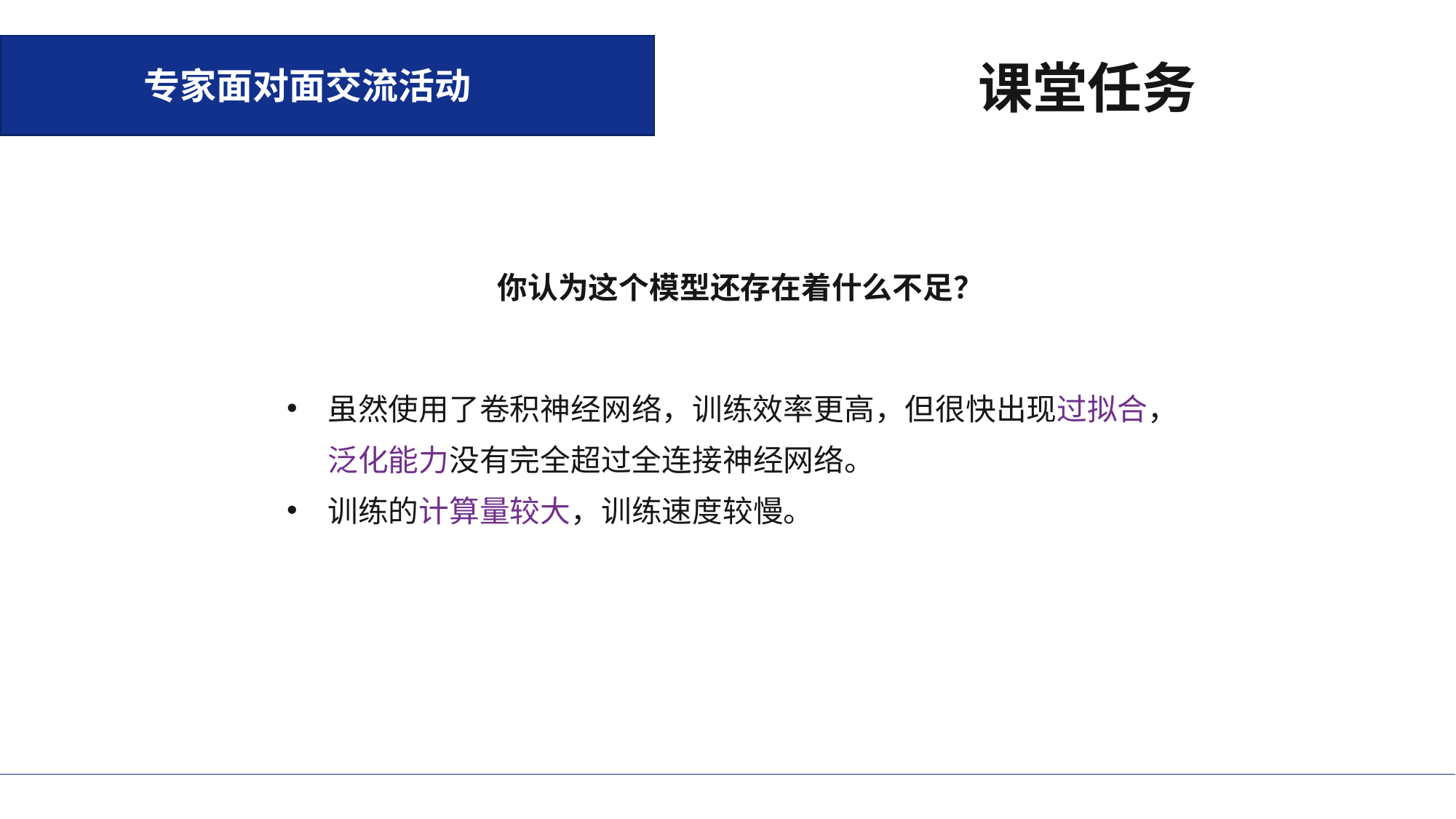

专家面对面交流活动
课堂任务

你认为这个模型还存在着什么不足？
虽然使用了卷积神经网络，训练效率更高，但很快出现过拟合，泛化能力没有完全超过全连接神经网络。
训练的计算量较大，训练速度较慢。